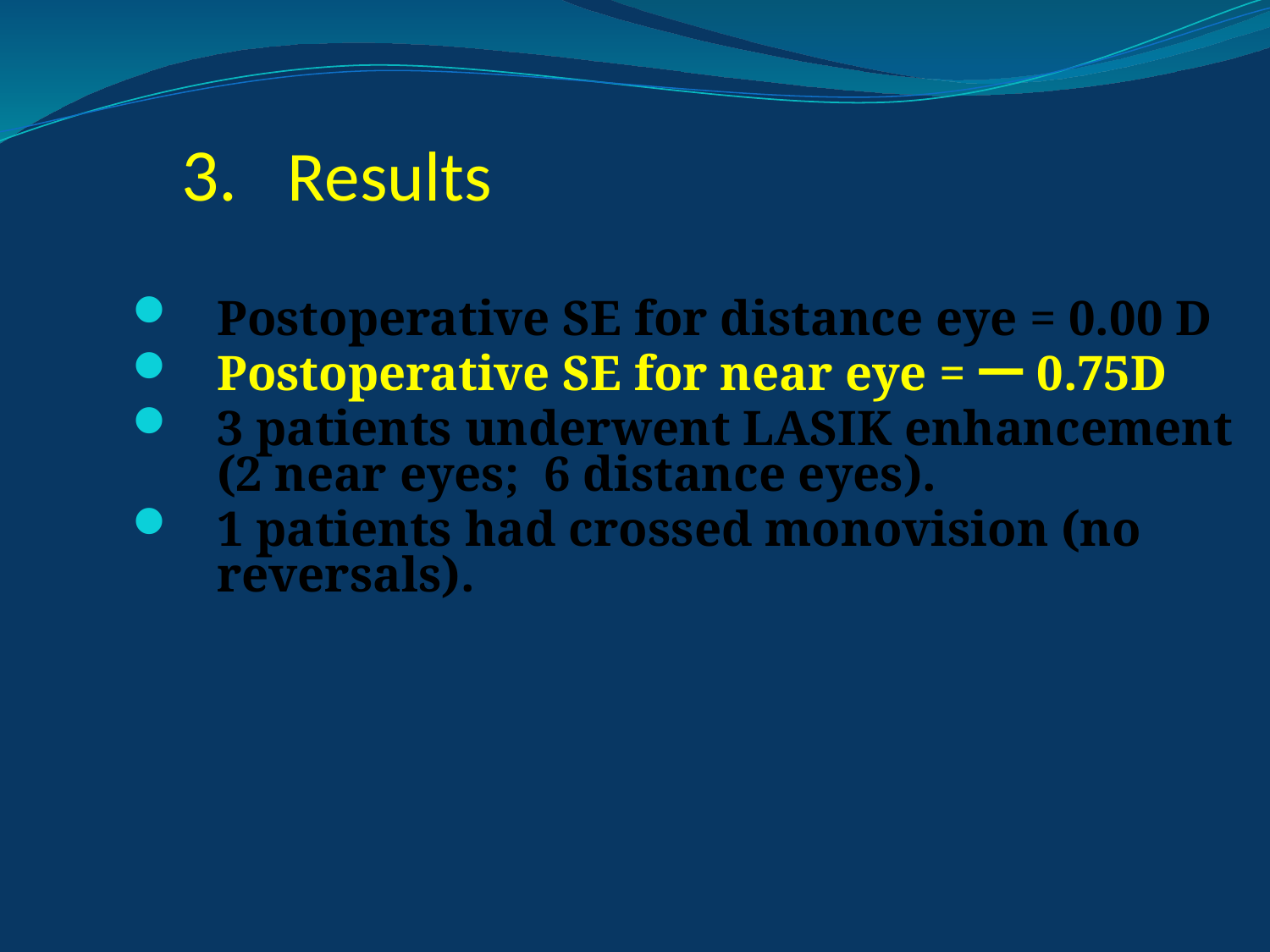

# 3.   Results
Postoperative SE for distance eye = 0.00 D
Postoperative SE for near eye =一0.75D
3 patients underwent LASIK enhancement (2 near eyes;  6 distance eyes).
1 patients had crossed monovision (no rever­sals).